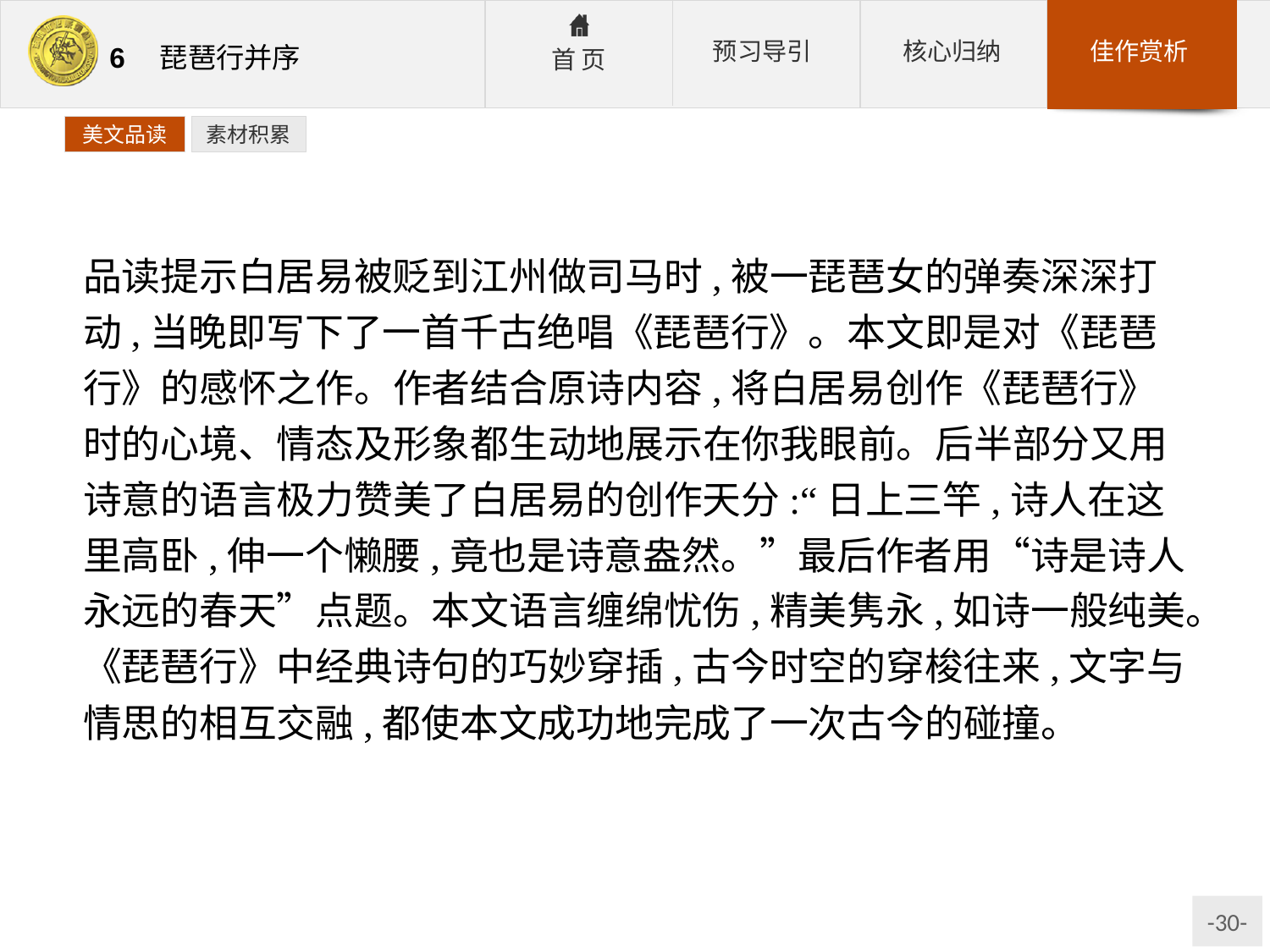

美文品读
素材积累
品读提示白居易被贬到江州做司马时,被一琵琶女的弹奏深深打动,当晚即写下了一首千古绝唱《琵琶行》。本文即是对《琵琶行》的感怀之作。作者结合原诗内容,将白居易创作《琵琶行》时的心境、情态及形象都生动地展示在你我眼前。后半部分又用诗意的语言极力赞美了白居易的创作天分:“日上三竿,诗人在这里高卧,伸一个懒腰,竟也是诗意盎然。”最后作者用“诗是诗人永远的春天”点题。本文语言缠绵忧伤,精美隽永,如诗一般纯美。《琵琶行》中经典诗句的巧妙穿插,古今时空的穿梭往来,文字与情思的相互交融,都使本文成功地完成了一次古今的碰撞。